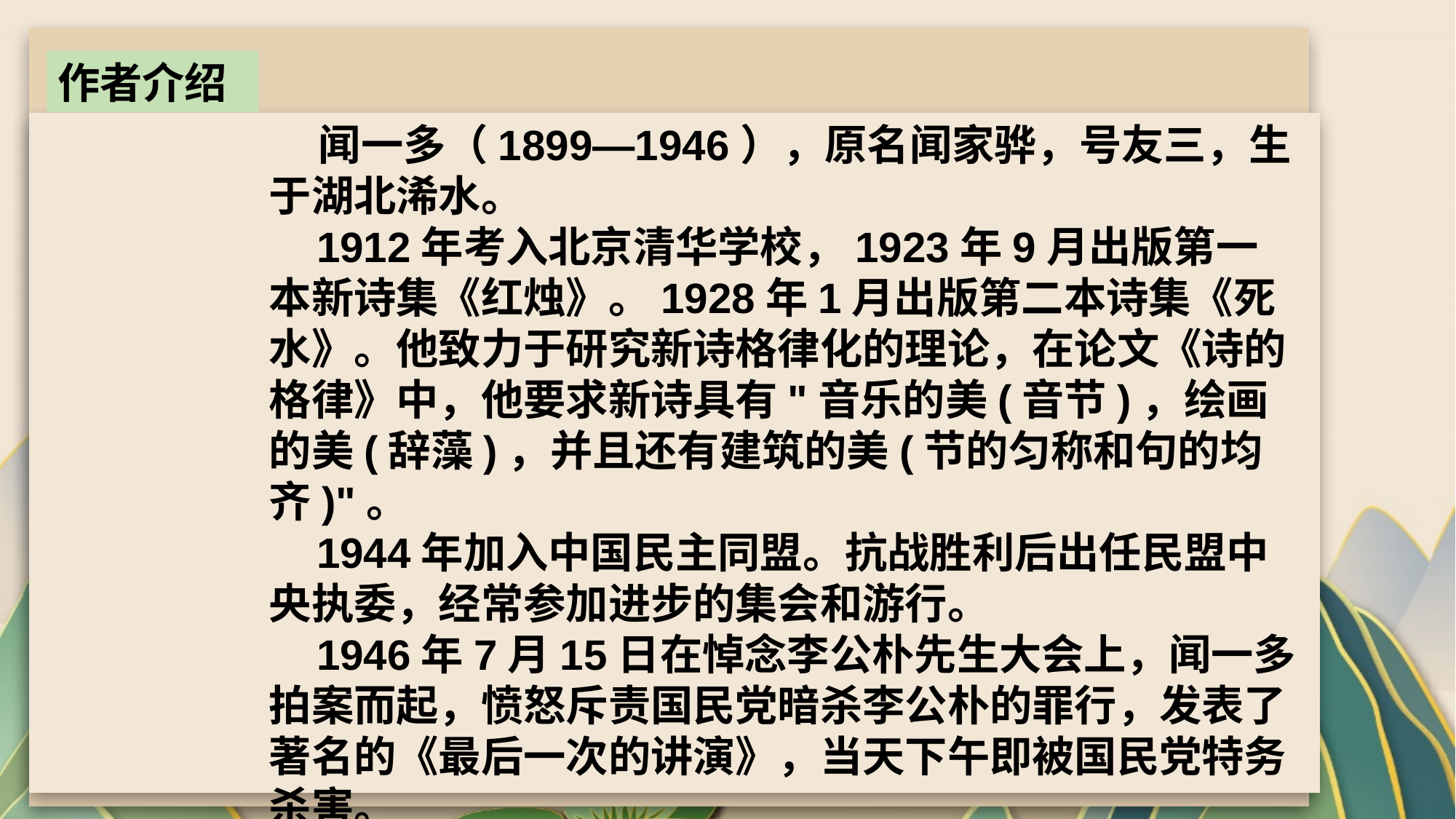

作者介绍

    闻一多（1899—1946），原名闻家骅，号友三，生于湖北浠水。
    1912年考入北京清华学校，1923年9月出版第一本新诗集《红烛》。1928年1月出版第二本诗集《死水》。他致力于研究新诗格律化的理论，在论文《诗的格律》中，他要求新诗具有"音乐的美(音节)，绘画的美(辞藻)，并且还有建筑的美(节的匀称和句的均齐)"。
    1944年加入中国民主同盟。抗战胜利后出任民盟中央执委，经常参加进步的集会和游行。
    1946年7月15日在悼念李公朴先生大会上，闻一多拍案而起，愤怒斥责国民党暗杀李公朴的罪行，发表了著名的《最后一次的讲演》，当天下午即被国民党特务杀害。